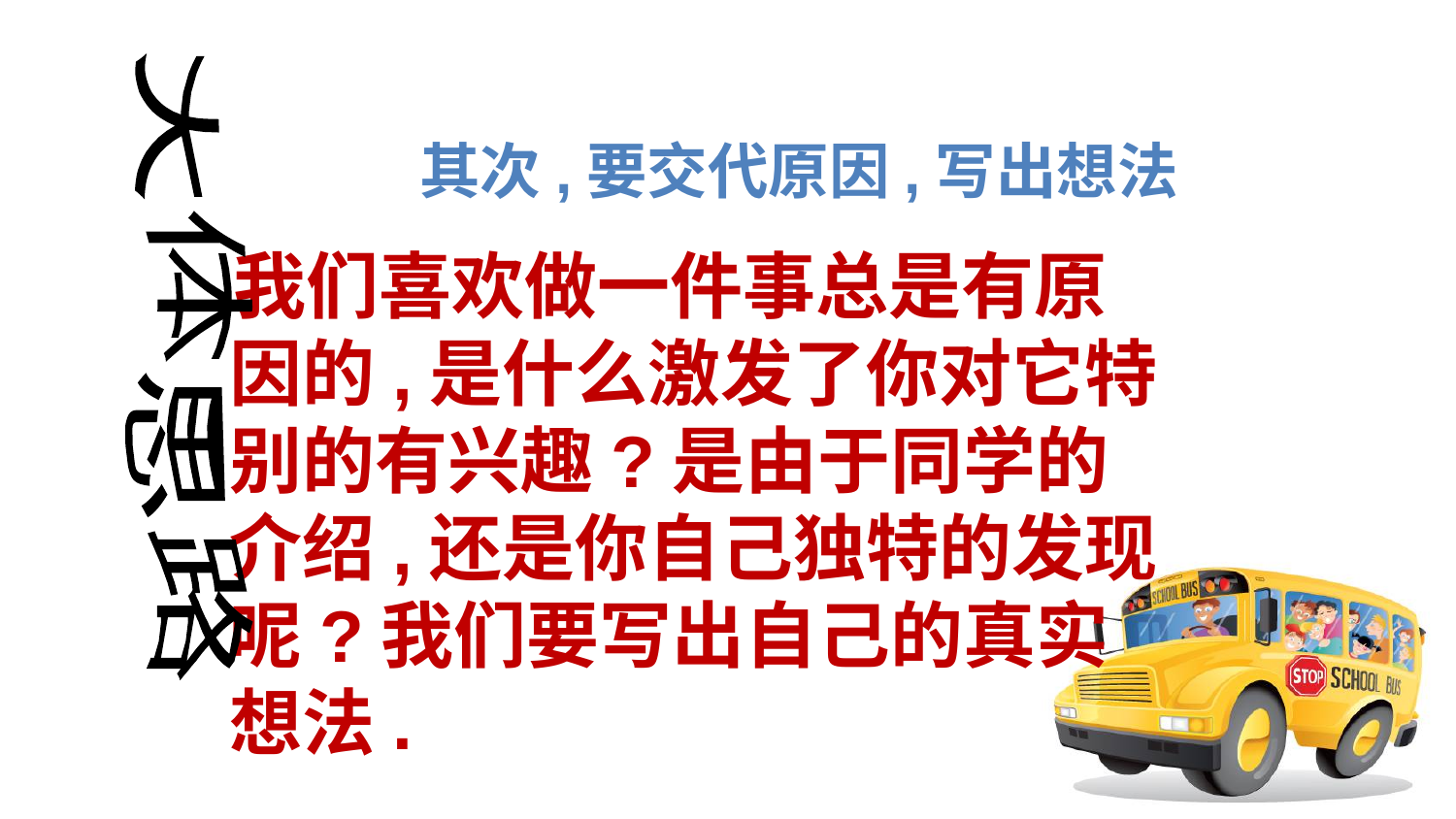

其次,要交代原因,写出想法
# 我们喜欢做一件事总是有原因的,是什么激发了你对它特别的有兴趣?是由于同学的介绍,还是你自己独特的发现呢?我们要写出自己的真实想法.

大体思路